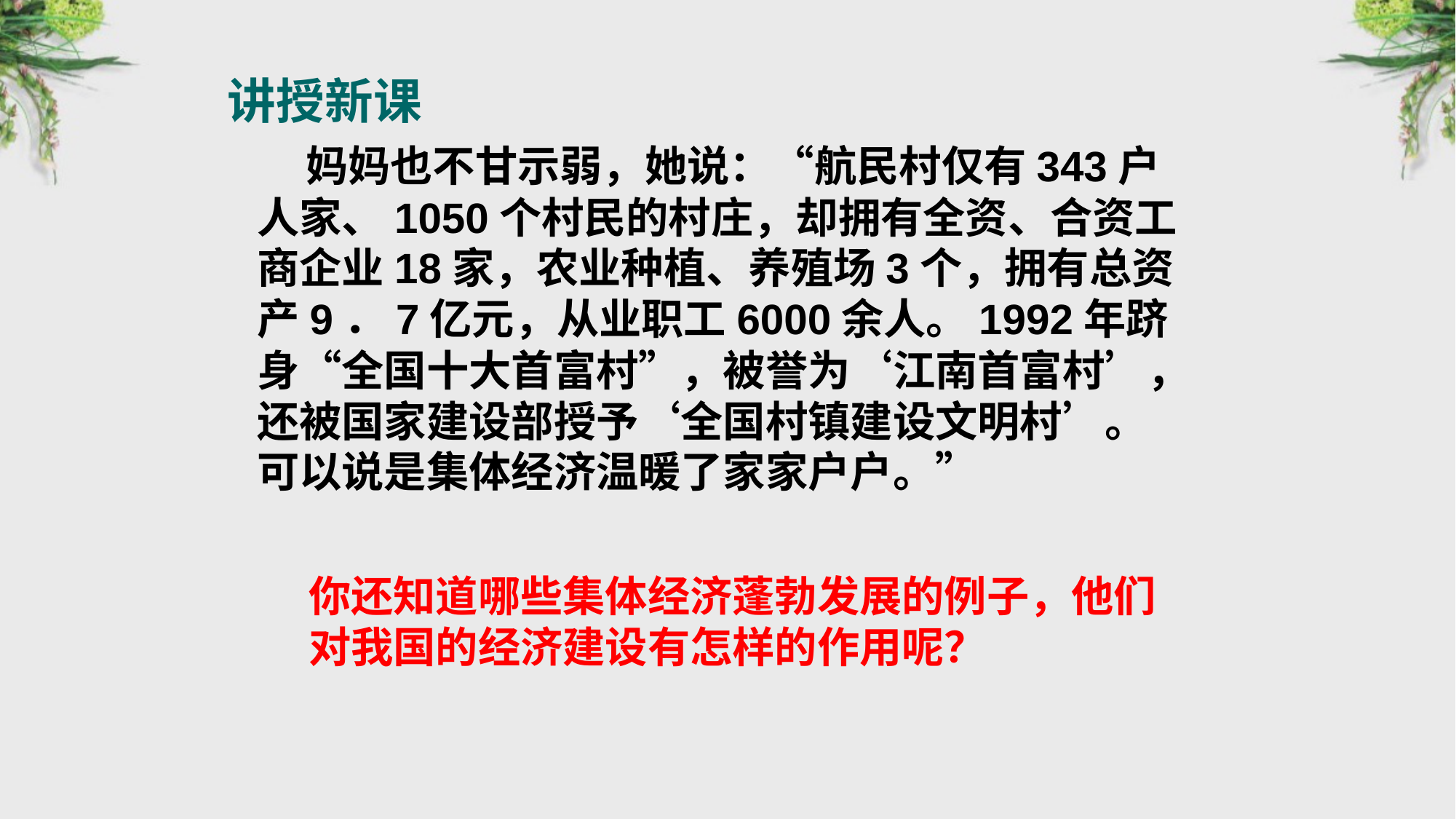

讲授新课
    妈妈也不甘示弱，她说：“航民村仅有343户人家、1050个村民的村庄，却拥有全资、合资工商企业18家，农业种植、养殖场3个，拥有总资产9．7亿元，从业职工6000余人。1992年跻身“全国十大首富村”，被誉为‘江南首富村’，还被国家建设部授予‘全国村镇建设文明村’。可以说是集体经济温暖了家家户户。”
你还知道哪些集体经济蓬勃发展的例子，他们对我国的经济建设有怎样的作用呢？